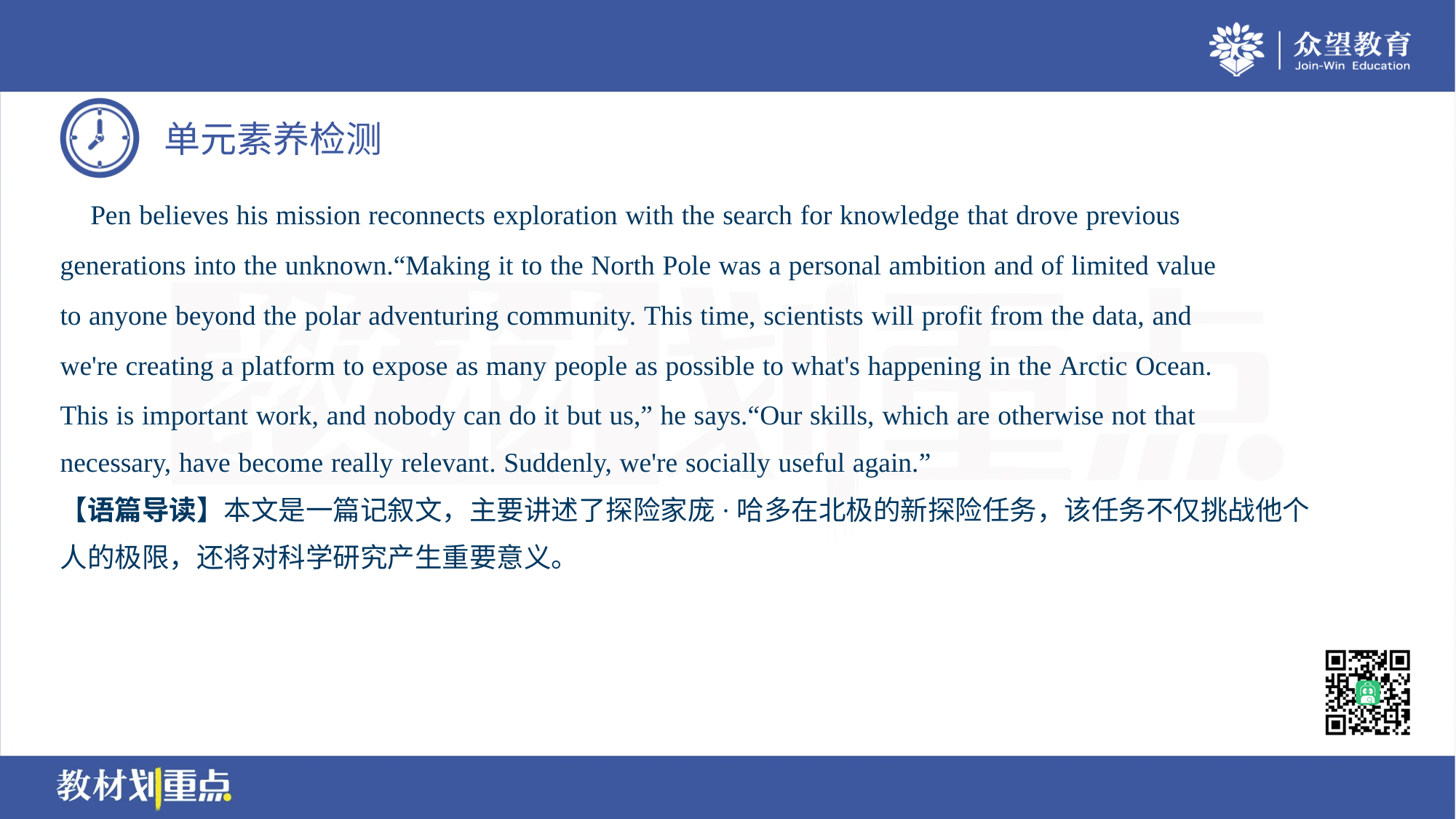

Pen believes his mission reconnects exploration with the search for knowledge that drove previous
generations into the unknown.“Making it to the North Pole was a personal ambition and of limited value
to anyone beyond the polar adventuring community. This time, scientists will profit from the data, and
we're creating a platform to expose as many people as possible to what's happening in the Arctic Ocean.
This is important work, and nobody can do it but us,” he says.“Our skills, which are otherwise not that
necessary, have become really relevant. Suddenly, we're socially useful again.”
【语篇导读】本文是一篇记叙文，主要讲述了探险家庞·哈多在北极的新探险任务，该任务不仅挑战他个
人的极限，还将对科学研究产生重要意义。